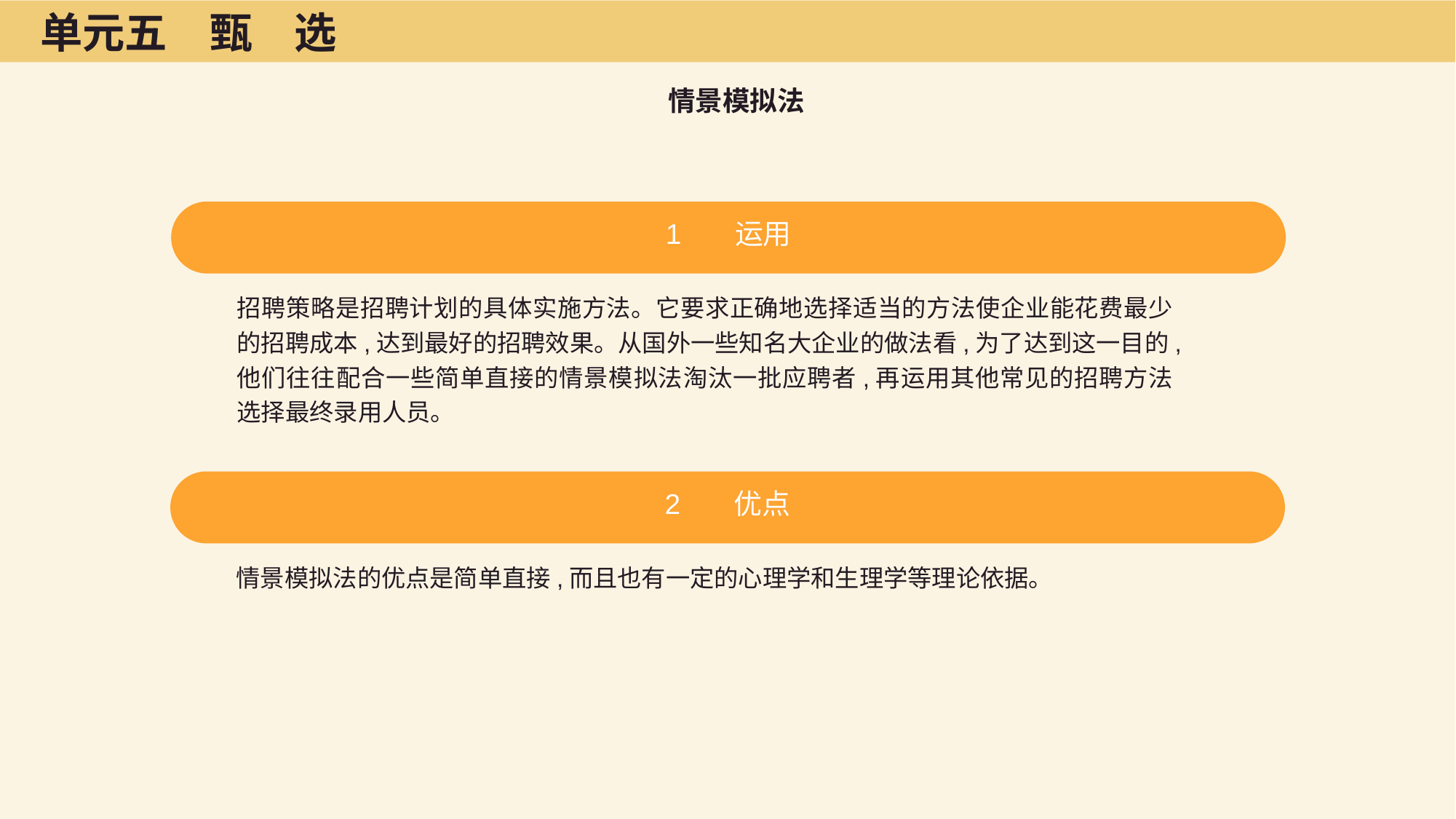

单元五　甄　选
情景模拟法

1      运用
招聘策略是招聘计划的具体实施方法。它要求正确地选择适当的方法使企业能花费最少的招聘成本,达到最好的招聘效果。从国外一些知名大企业的做法看,为了达到这一目的,他们往往配合一些简单直接的情景模拟法淘汰一批应聘者,再运用其他常见的招聘方法选择最终录用人员。

2      优点
情景模拟法的优点是简单直接,而且也有一定的心理学和生理学等理论依据。